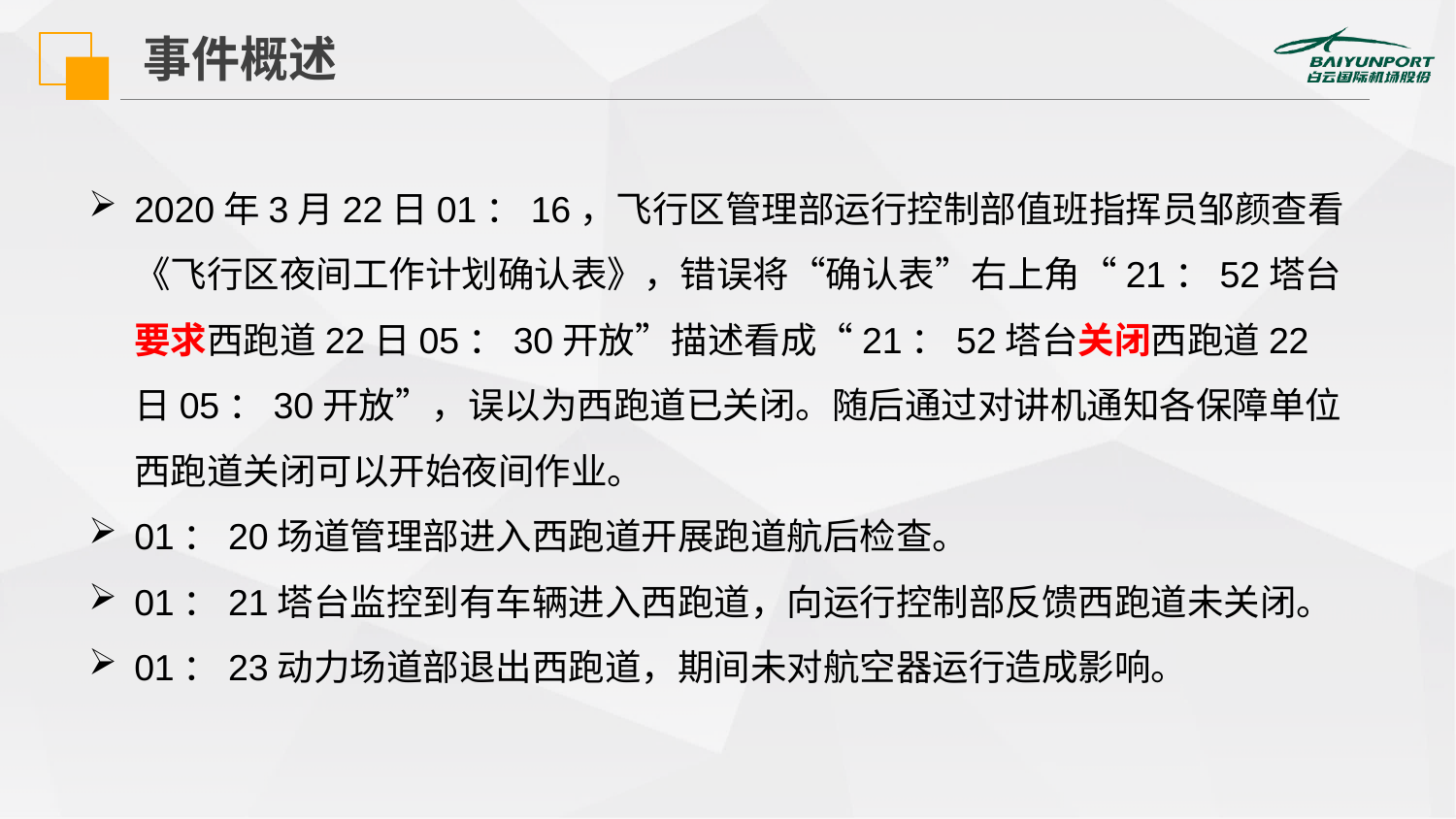

事件概述
2020年3月22日01：16，飞行区管理部运行控制部值班指挥员邹颜查看《飞行区夜间工作计划确认表》，错误将“确认表”右上角“21：52塔台要求西跑道22日05：30开放”描述看成“21：52塔台关闭西跑道22日05：30开放”，误以为西跑道已关闭。随后通过对讲机通知各保障单位西跑道关闭可以开始夜间作业。
01：20场道管理部进入西跑道开展跑道航后检查。
01：21塔台监控到有车辆进入西跑道，向运行控制部反馈西跑道未关闭。
01：23动力场道部退出西跑道，期间未对航空器运行造成影响。